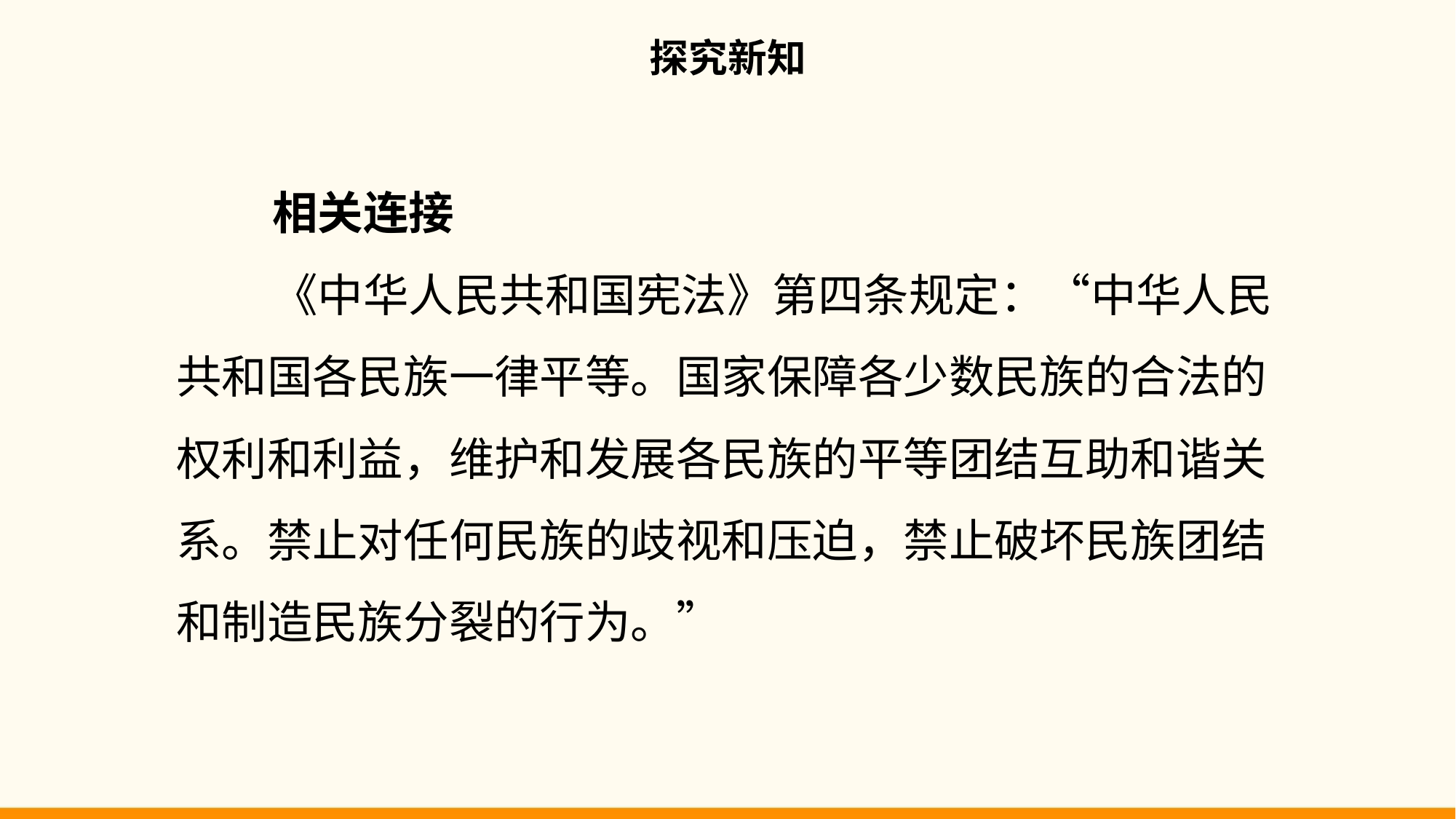

# 探究新知
相关连接
《中华人民共和国宪法》第四条规定：“中华人民共和国各民族一律平等。国家保障各少数民族的合法的权利和利益，维护和发展各民族的平等团结互助和谐关系。禁止对任何民族的歧视和压迫，禁止破坏民族团结和制造民族分裂的行为。”